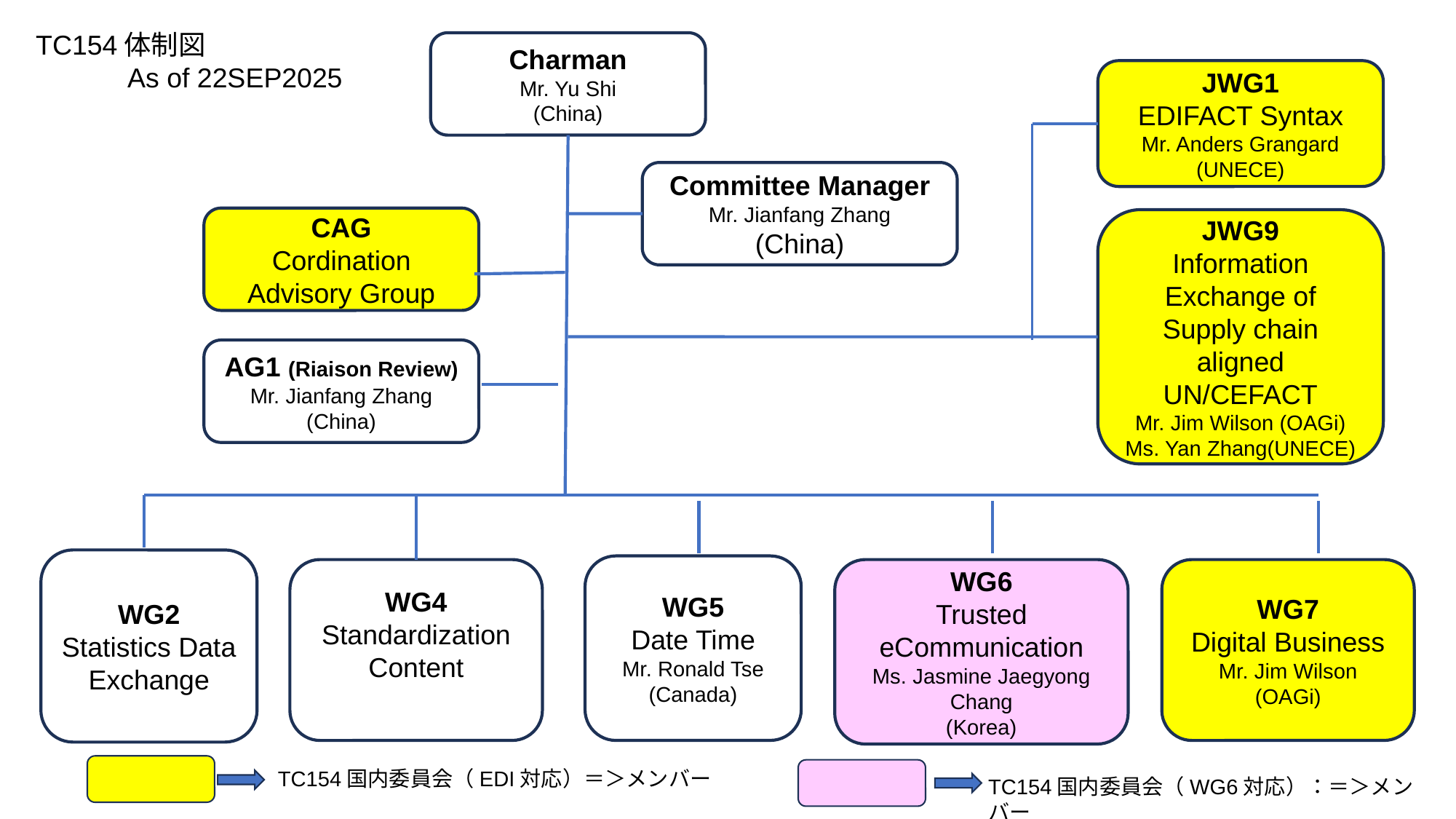

TC154体制図
            As of 22SEP2025
Charman
Mr. Yu Shi
(China)
JWG1
EDIFACT Syntax
Mr. Anders Grangard
(UNECE)
Committee Manager
Mr. Jianfang Zhang
(China)
CAG
Cordination Advisory Group
JWG9
Information Exchange of Supply chain aligned UN/CEFACT
Mr. Jim Wilson (OAGi)
Ms. Yan Zhang(UNECE)
AG1 (Riaison Review)
Mr. Jianfang Zhang
(China)
WG2
Statistics Data Exchange
WG5
Date Time
Mr. Ronald Tse
(Canada)
WG4
Standardization Content

WG6
Trusted eCommunication
Ms. Jasmine Jaegyong Chang
(Korea)
WG7
Digital Business
Mr. Jim Wilson
(OAGi)

TC154国内委員会（EDI対応）＝＞メンバー

TC154国内委員会（WG6対応）：＝＞メンバー